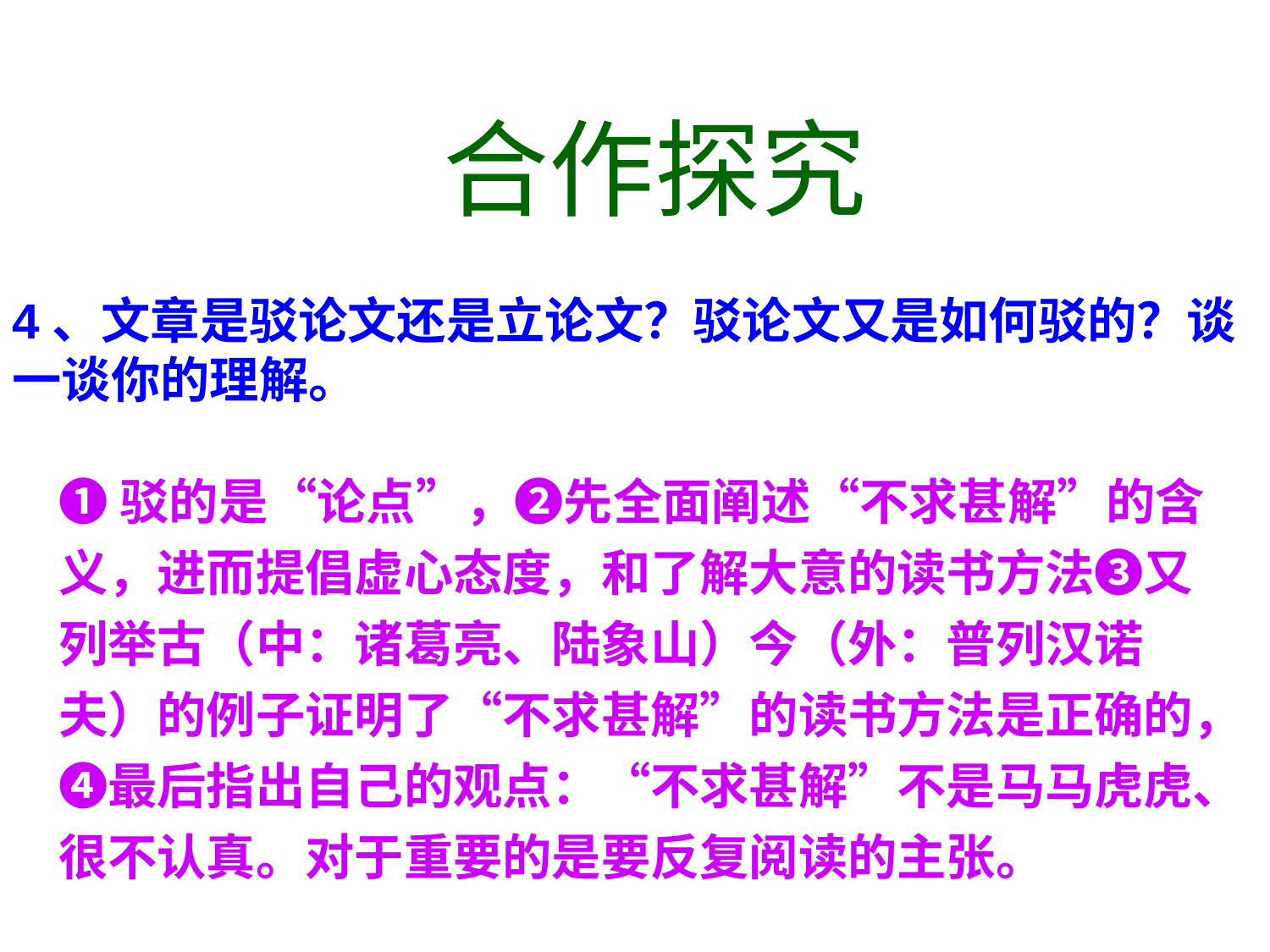

合作探究
4、文章是驳论文还是立论文？驳论文又是如何驳的？谈一谈你的理解。
❶驳的是“论点”，❷先全面阐述“不求甚解”的含义，进而提倡虚心态度，和了解大意的读书方法❸又列举古（中：诸葛亮、陆象山）今（外：普列汉诺夫）的例子证明了“不求甚解”的读书方法是正确的，❹最后指出自己的观点：“不求甚解”不是马马虎虎、很不认真。对于重要的是要反复阅读的主张。